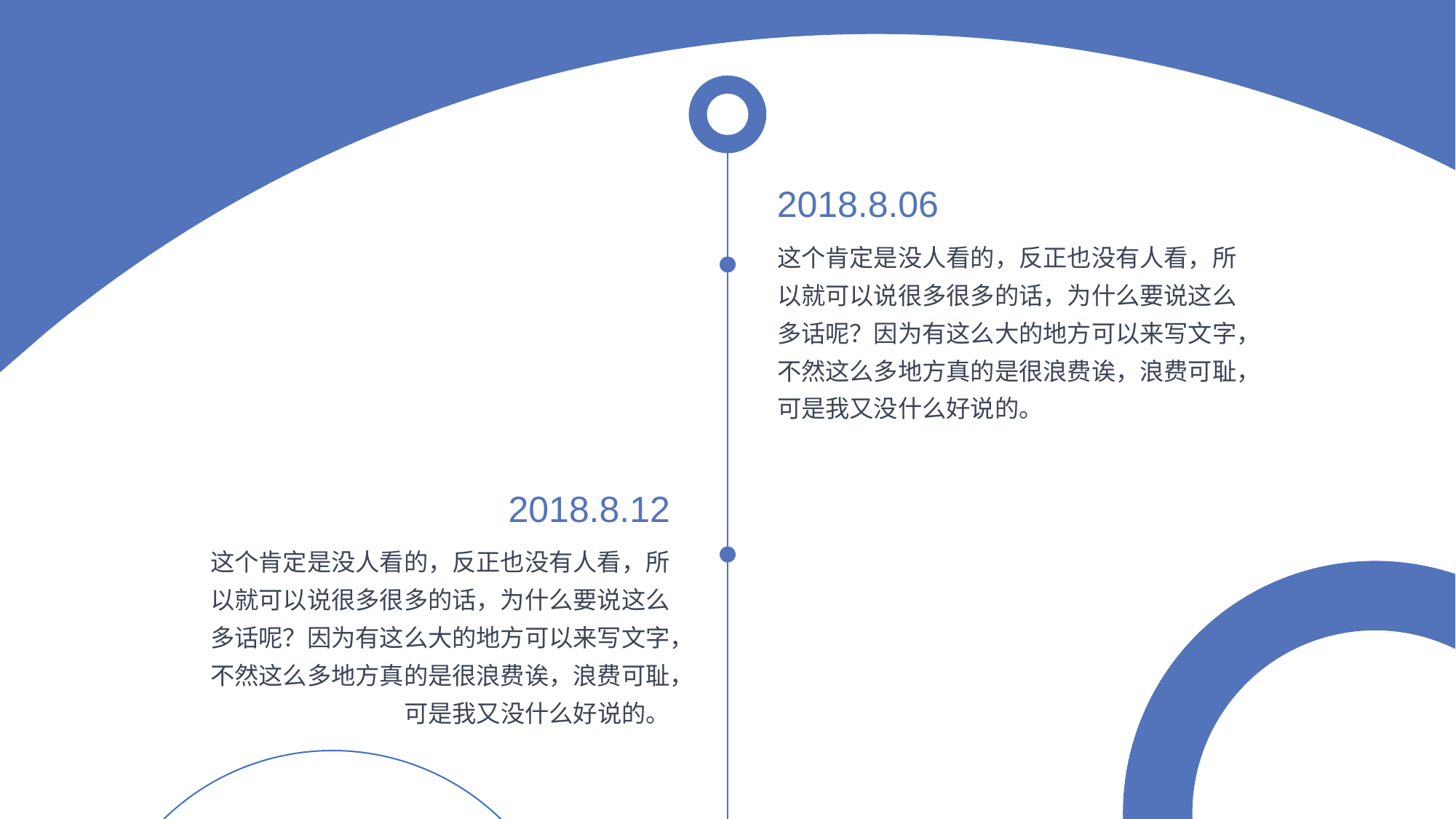

2018.8.06
这个肯定是没人看的，反正也没有人看，所以就可以说很多很多的话，为什么要说这么多话呢？因为有这么大的地方可以来写文字，不然这么多地方真的是很浪费诶，浪费可耻，可是我又没什么好说的。

2018.8.12
这个肯定是没人看的，反正也没有人看，所以就可以说很多很多的话，为什么要说这么多话呢？因为有这么大的地方可以来写文字，不然这么多地方真的是很浪费诶，浪费可耻，可是我又没什么好说的。